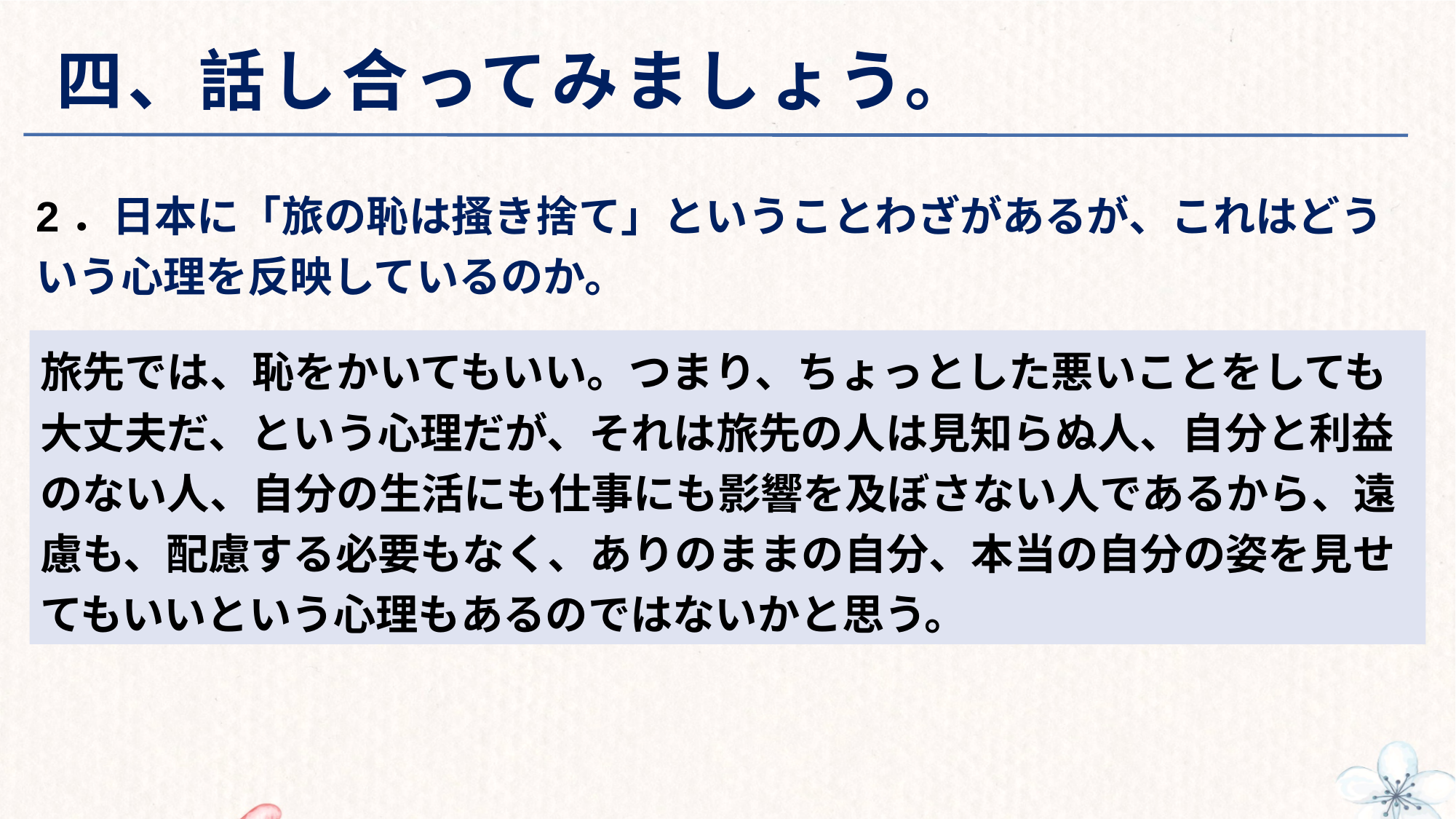

# 四、話し合ってみましょう。
2．日本に「旅の恥は搔き捨て」ということわざがあるが、これはどういう心理を反映しているのか。
旅先では、恥をかいてもいい。つまり、ちょっとした悪いことをしても大丈夫だ、という心理だが、それは旅先の人は見知らぬ人、自分と利益のない人、自分の生活にも仕事にも影響を及ぼさない人であるから、遠慮も、配慮する必要もなく、ありのままの自分、本当の自分の姿を見せてもいいという心理もあるのではないかと思う。